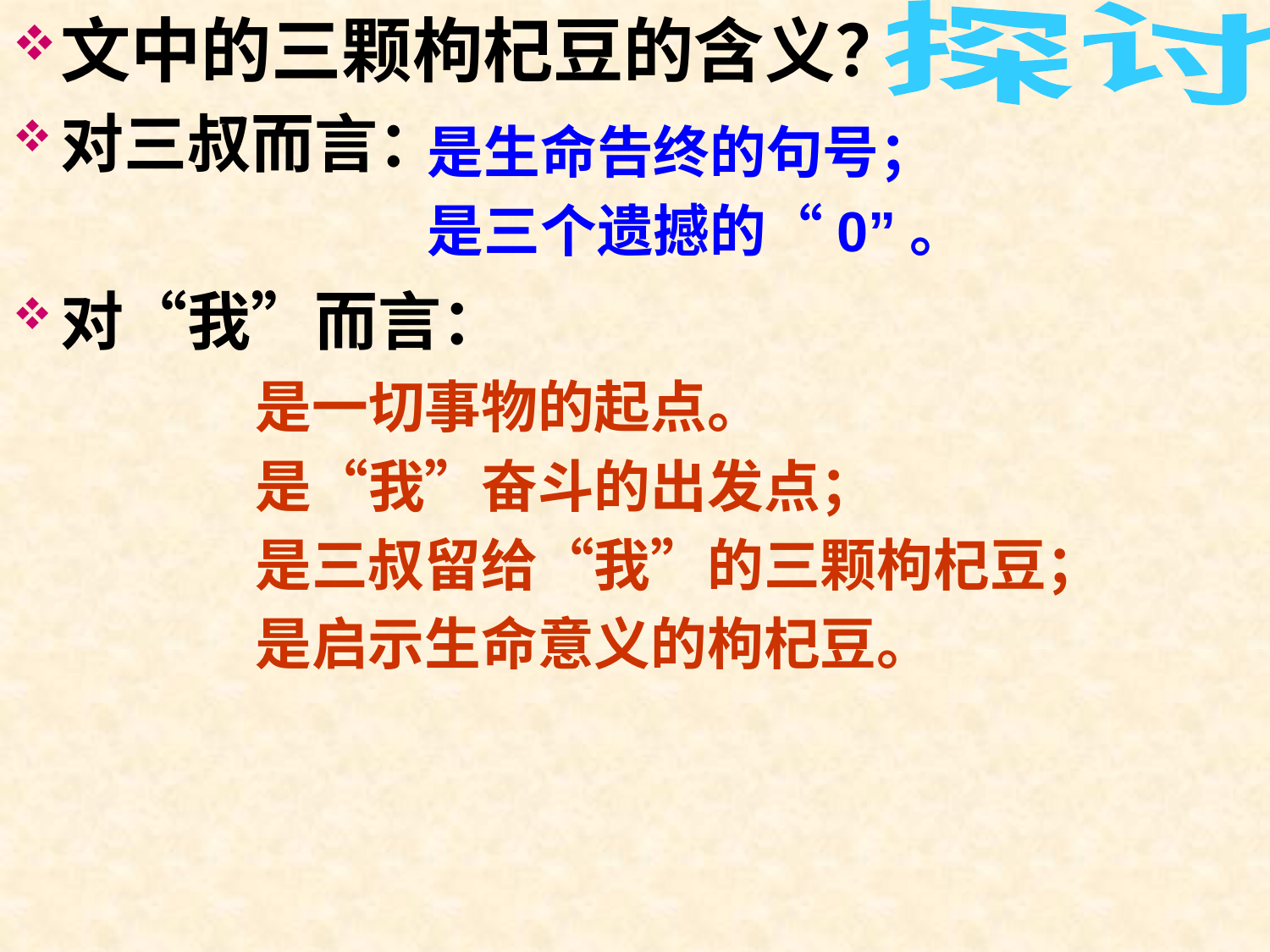

文中的三颗枸杞豆的含义？
对三叔而言：

对“我”而言：
探讨
是生命告终的句号；
是三个遗撼的“0”。
是一切事物的起点。
是“我”奋斗的出发点；
是三叔留给“我”的三颗枸杞豆；
是启示生命意义的枸杞豆。